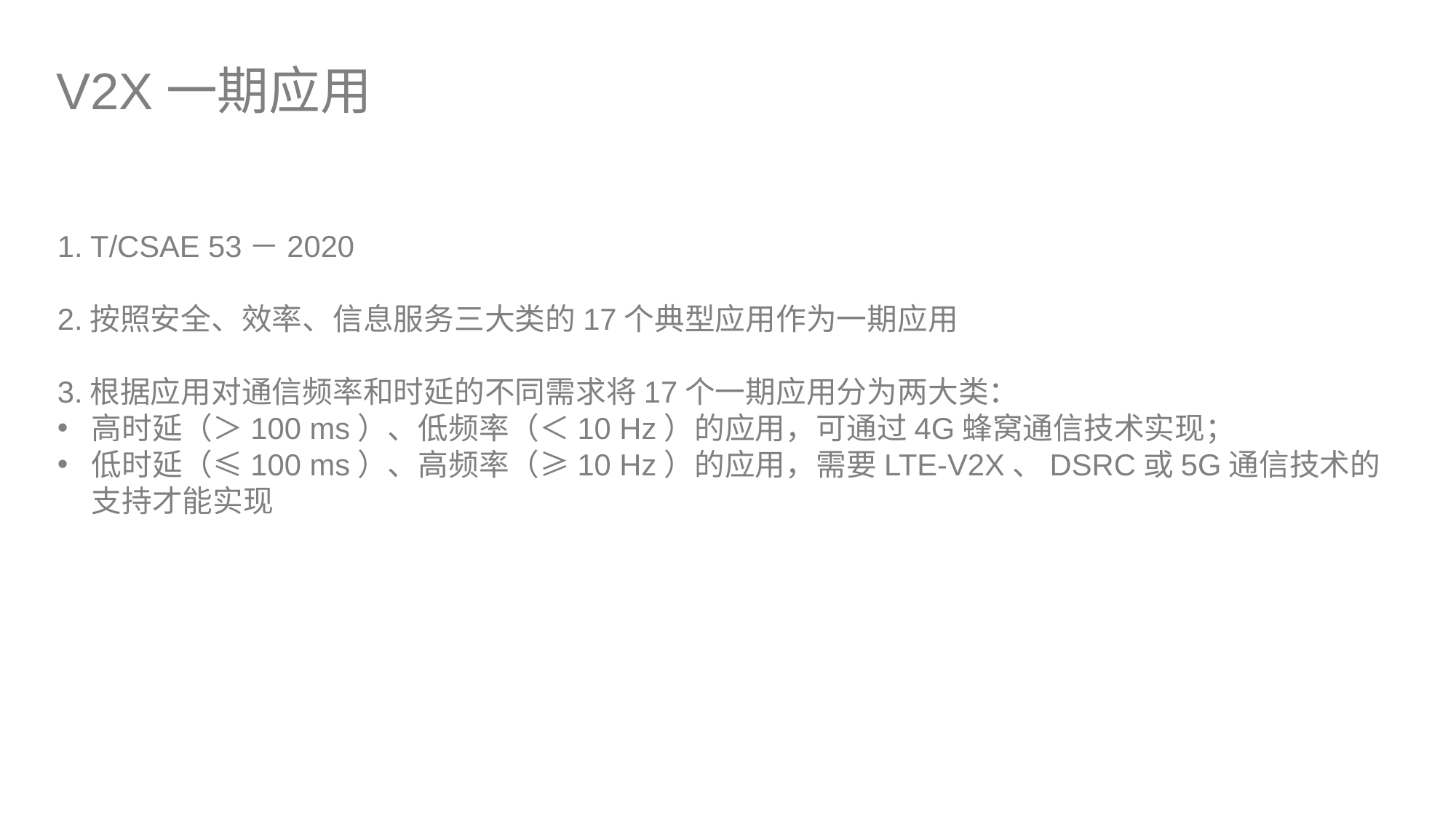

# V2X一期应用

1. T/CSAE 53－2020

2.按照安全、效率、信息服务三大类的17个典型应用作为一期应用

3.根据应用对通信频率和时延的不同需求将17个一期应用分为两大类：
高时延（＞100 ms）、低频率（＜10 Hz）的应用，可通过4G蜂窝通信技术实现；
低时延（≤100 ms）、高频率（≥10 Hz）的应用，需要LTE-V2X、DSRC或5G通信技术的支持才能实现